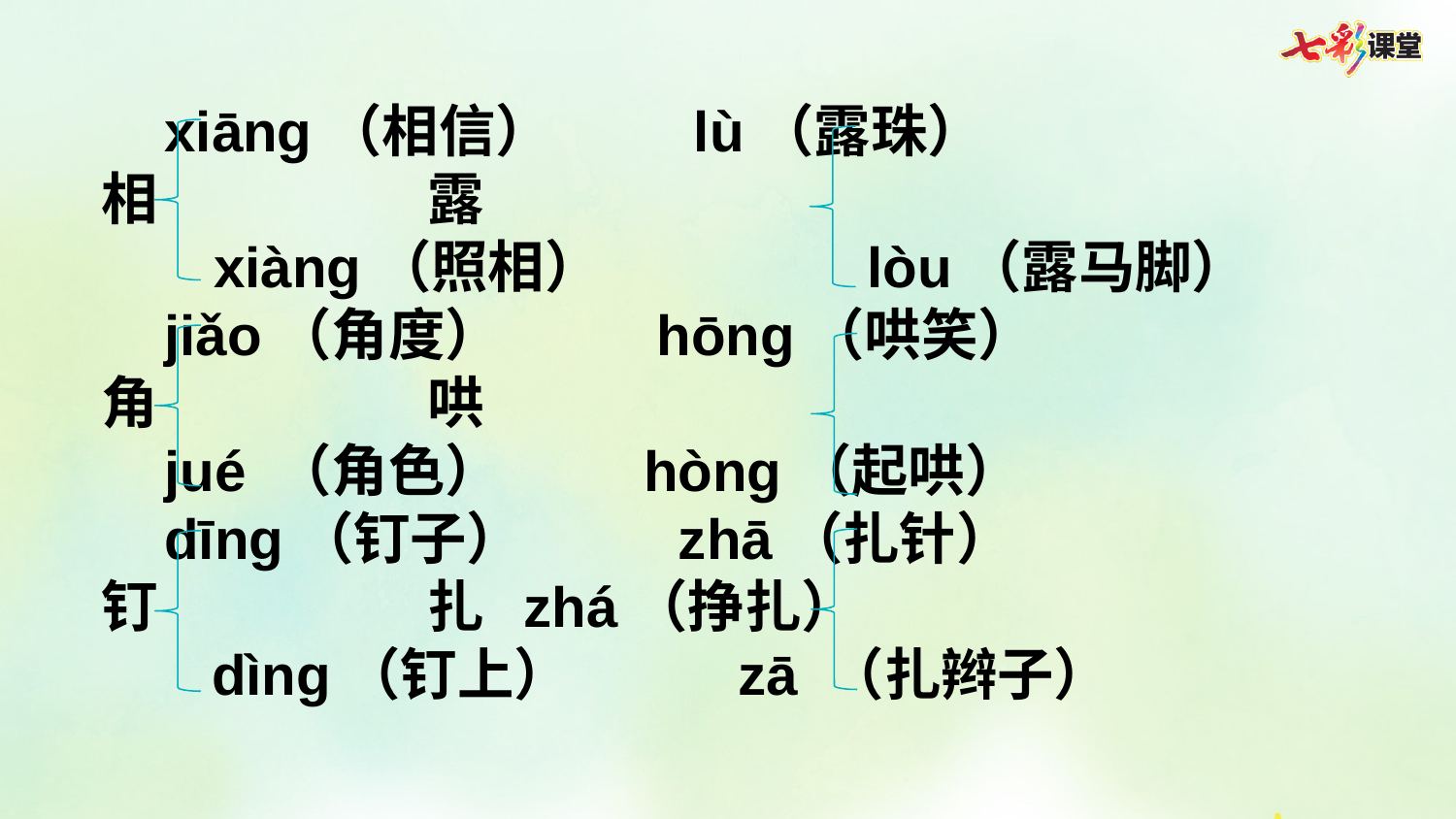

xiāng（相信）          lù（露珠）
相                     露
        xiàng（照相）                    lòu（露马脚）
    jiǎo（角度）           hōng（哄笑）
角                     哄
    jué （角色）          hòng（起哄）
    dīng（钉子）           zhā（扎针）
钉                     扎  zhá（挣扎）
       dìng（钉上）            zā （扎辫子）